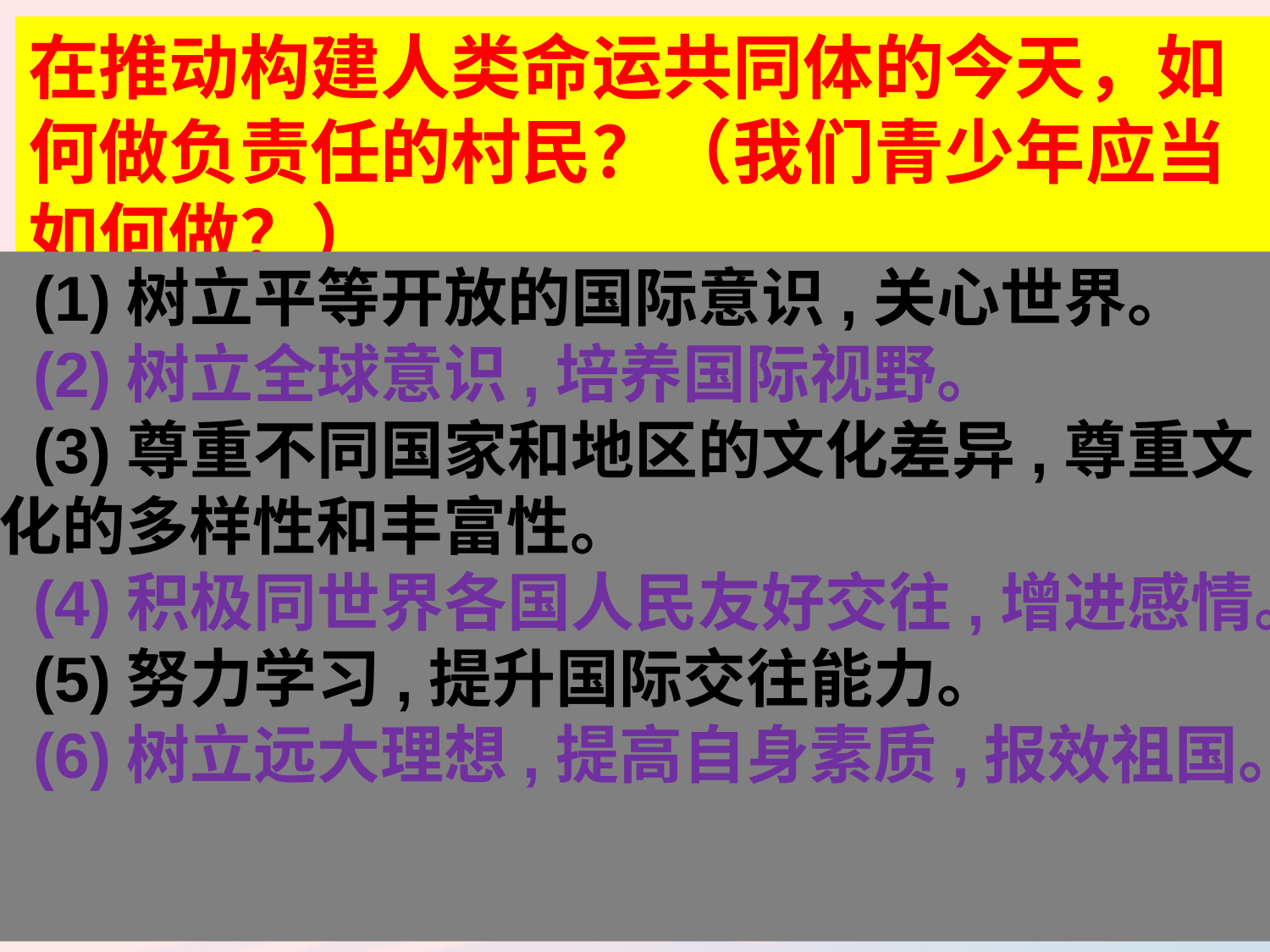

在推动构建人类命运共同体的今天，如何做负责任的村民？（我们青少年应当如何做？）
  (1)树立平等开放的国际意识,关心世界。
  (2)树立全球意识,培养国际视野。
  (3)尊重不同国家和地区的文化差异,尊重文化的多样性和丰富性。
  (4)积极同世界各国人民友好交往,增进感情。
  (5)努力学习,提升国际交往能力。
  (6)树立远大理想,提高自身素质,报效祖国。